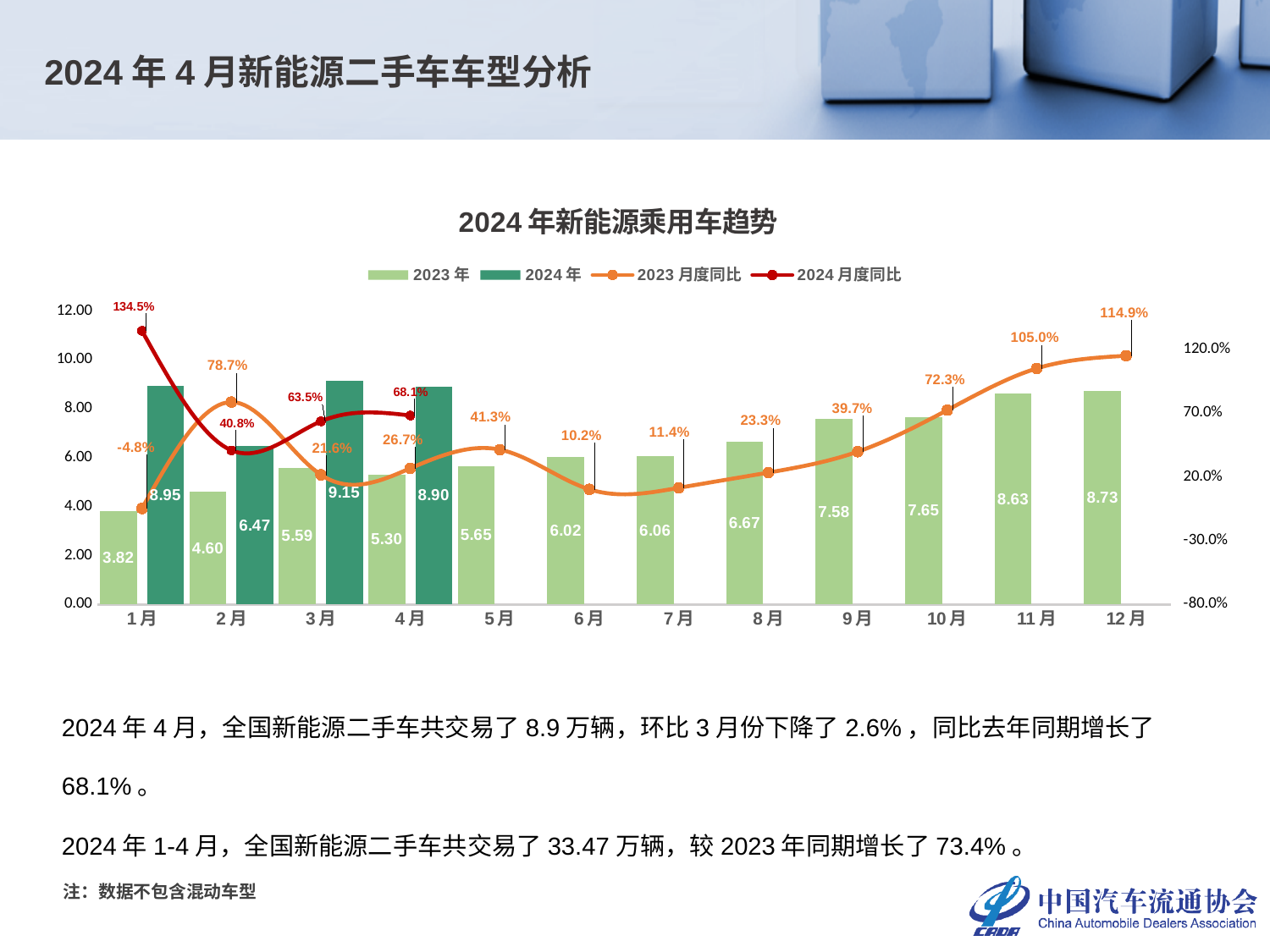

2024年4月新能源二手车车型分析

### Chart: 2024年新能源乘用车趋势

| Category | 2023年 | 2024年 | 2023月度同比 | 2024月度同比 |
|---|---|---|---|---|
| 1月 | 3.8153 | 8.9455 | -0.048150088566225095 | 1.3446386915838855 |
| 2月 | 4.5963 | 6.4702 | 0.7867749961125798 | 0.4076974958118486 |
| 3月 | 5.5936 | 9.1459 | 0.21594713273335947 | 0.6350650743707091 |
| 4月 | 5.2971 | 8.9048 | 0.26697600995001075 | 0.6810707745747672 |
| 5月 | 5.6508 | None | 0.41347741257691745 | None |
| 6月 | 6.02 | None | 0.10236220472440931 | None |
| 7月 | 6.0572 | None | 0.1138449090675051 | None |
| 8月 | 6.6698 | None | 0.2332525932363221 | None |
| 9月 | 7.5811 | None | 0.39718024327312934 | None |
| 10月 | 7.65 | None | 0.7227013759092037 | None |
| 11月 | 8.625 | None | 1.0497160103614627 | None |
| 12月 | 8.7301 | None | 1.1493709530492158 | None |
2024年4月，全国新能源二手车共交易了8.9万辆，环比3月份下降了2.6%，同比去年同期增长了68.1%。
2024年1-4月，全国新能源二手车共交易了33.47万辆，较2023年同期增长了73.4%。
注：数据不包含混动车型